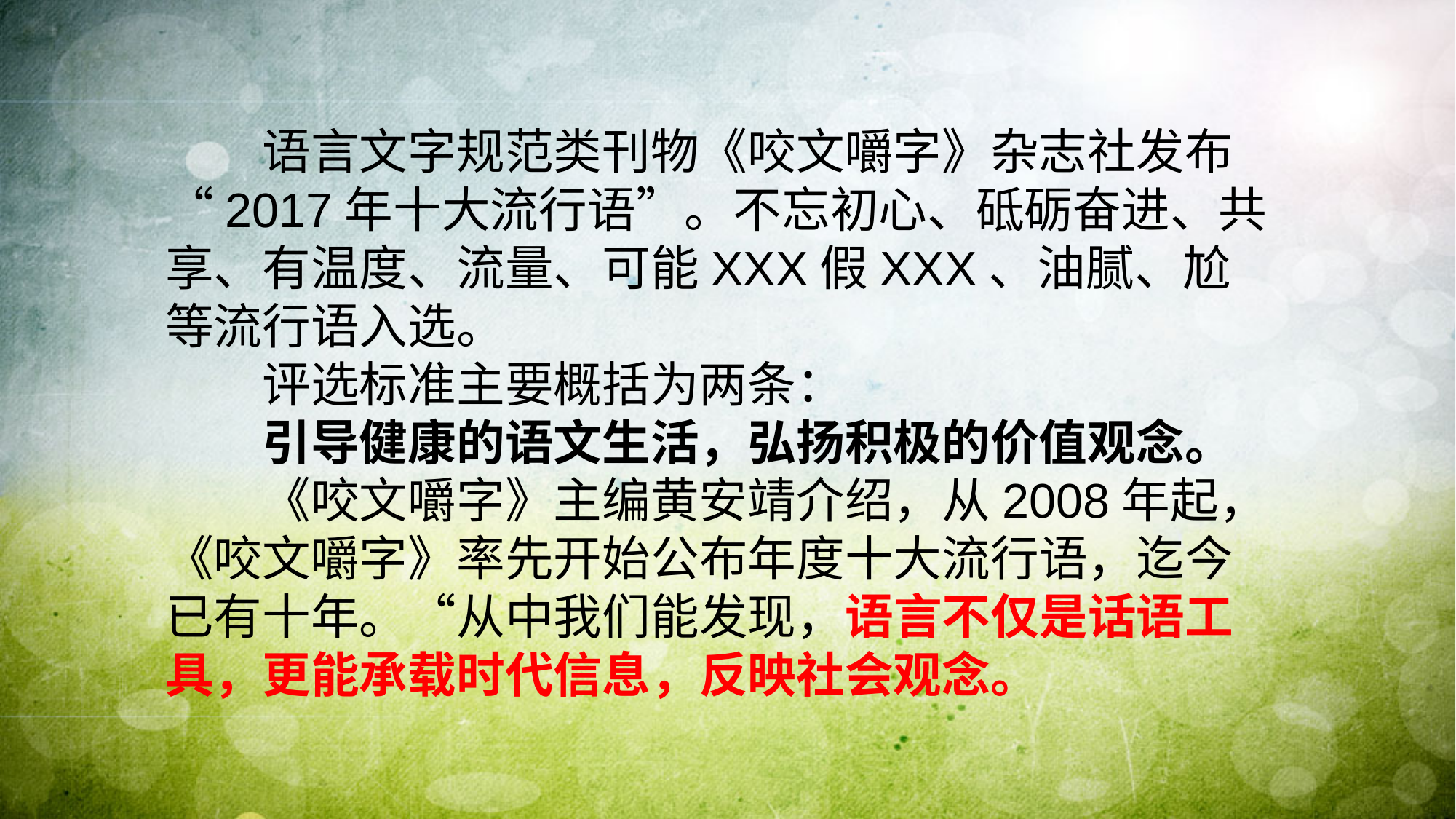

语言文字规范类刊物《咬文嚼字》杂志社发布“2017年十大流行语”。不忘初心、砥砺奋进、共享、有温度、流量、可能XXX假XXX、油腻、尬等流行语入选。
评选标准主要概括为两条：
引导健康的语文生活，弘扬积极的价值观念。
《咬文嚼字》主编黄安靖介绍，从2008年起，《咬文嚼字》率先开始公布年度十大流行语，迄今已有十年。“从中我们能发现，语言不仅是话语工具，更能承载时代信息，反映社会观念。